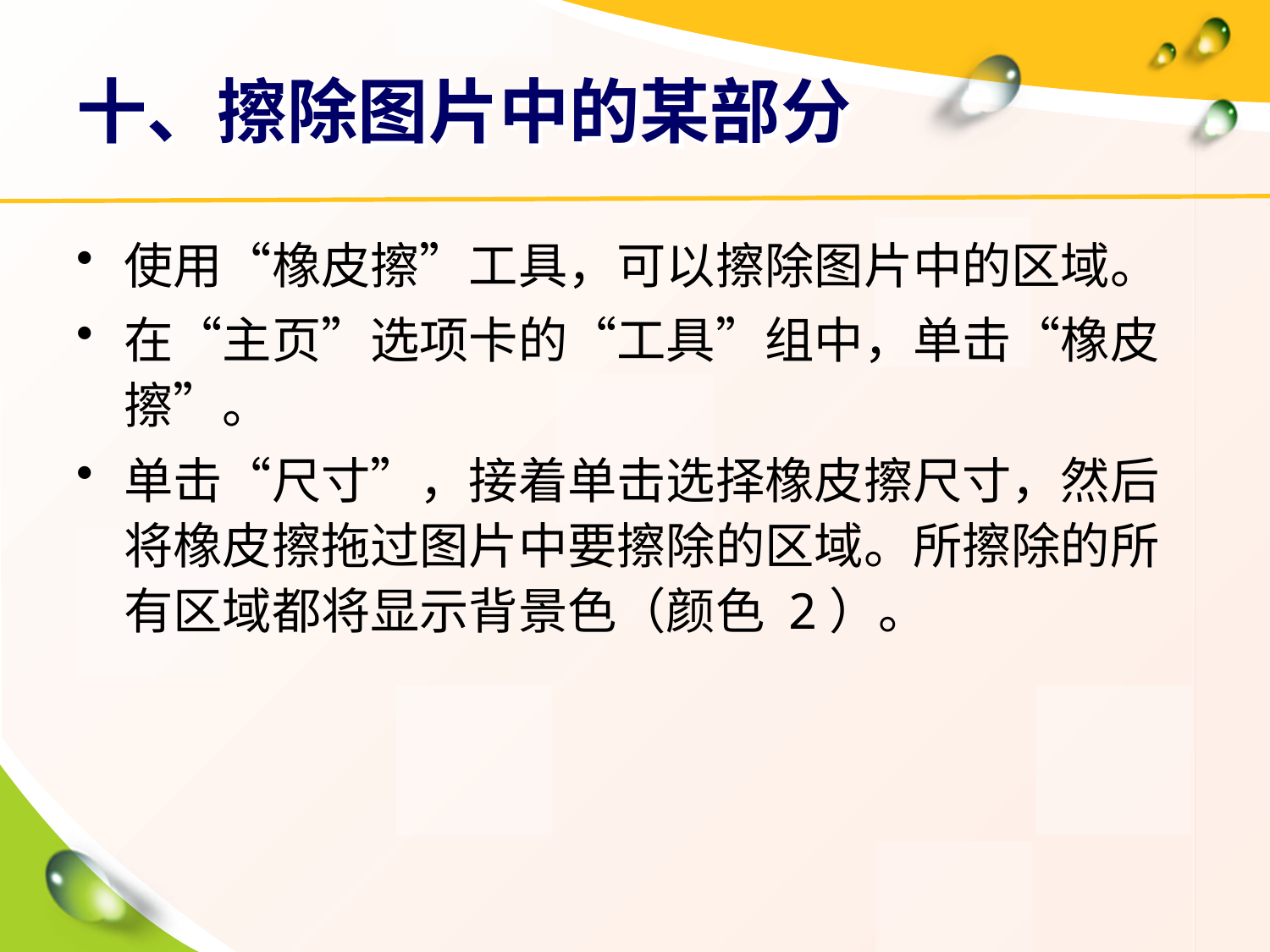

# 十、擦除图片中的某部分
使用“橡皮擦”工具，可以擦除图片中的区域。
在“主页”选项卡的“工具”组中，单击“橡皮擦”。
单击“尺寸”，接着单击选择橡皮擦尺寸，然后将橡皮擦拖过图片中要擦除的区域。所擦除的所有区域都将显示背景色（颜色 2）。